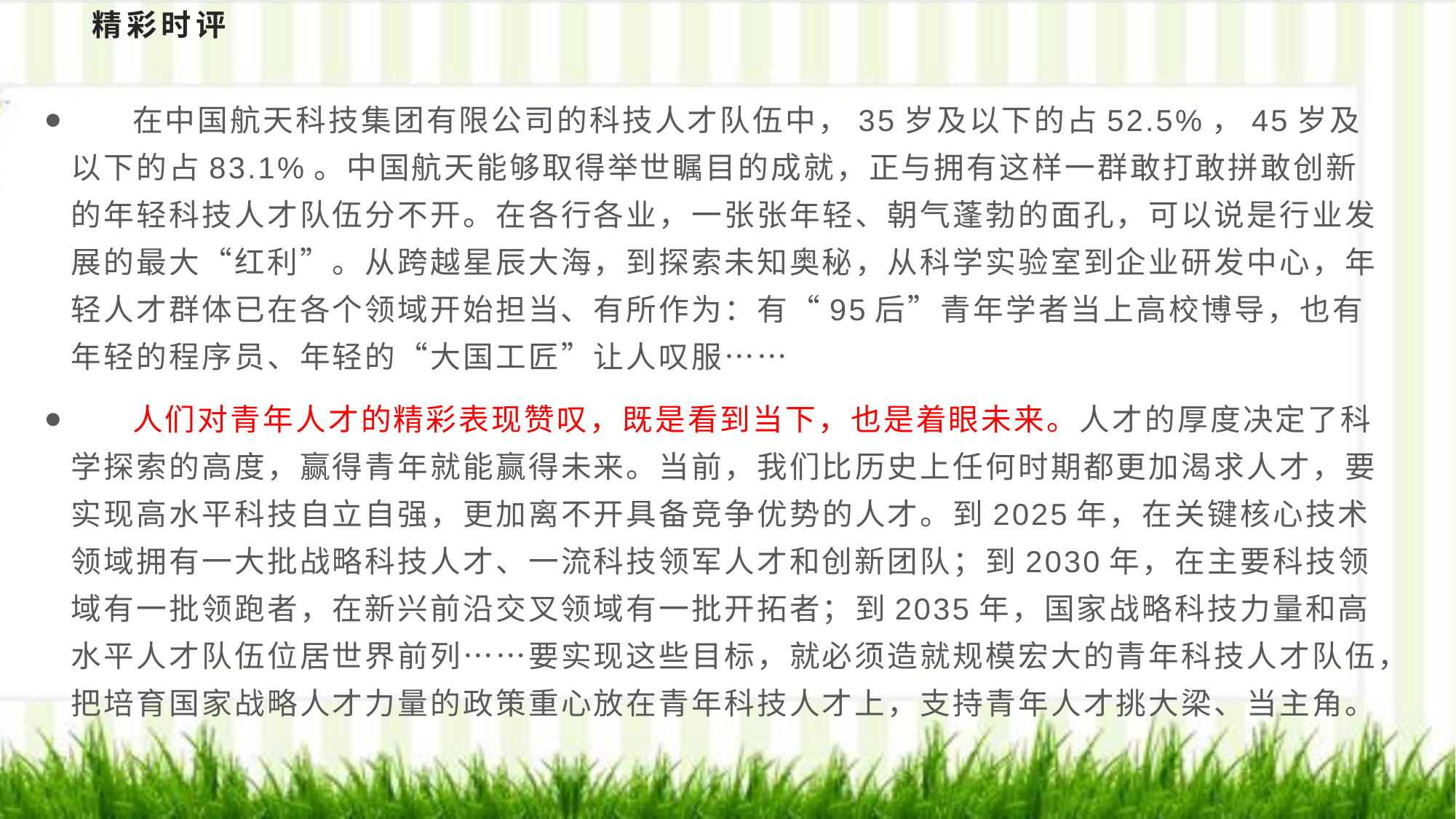

# 精彩时评
      在中国航天科技集团有限公司的科技人才队伍中，35岁及以下的占52.5%，45岁及以下的占83.1%。中国航天能够取得举世瞩目的成就，正与拥有这样一群敢打敢拼敢创新的年轻科技人才队伍分不开。在各行各业，一张张年轻、朝气蓬勃的面孔，可以说是行业发展的最大“红利”。从跨越星辰大海，到探索未知奥秘，从科学实验室到企业研发中心，年轻人才群体已在各个领域开始担当、有所作为：有“95后”青年学者当上高校博导，也有年轻的程序员、年轻的“大国工匠”让人叹服……
      人们对青年人才的精彩表现赞叹，既是看到当下，也是着眼未来。人才的厚度决定了科学探索的高度，赢得青年就能赢得未来。当前，我们比历史上任何时期都更加渴求人才，要实现高水平科技自立自强，更加离不开具备竞争优势的人才。到2025年，在关键核心技术领域拥有一大批战略科技人才、一流科技领军人才和创新团队；到2030年，在主要科技领域有一批领跑者，在新兴前沿交叉领域有一批开拓者；到2035年，国家战略科技力量和高水平人才队伍位居世界前列……要实现这些目标，就必须造就规模宏大的青年科技人才队伍，把培育国家战略人才力量的政策重心放在青年科技人才上，支持青年人才挑大梁、当主角。